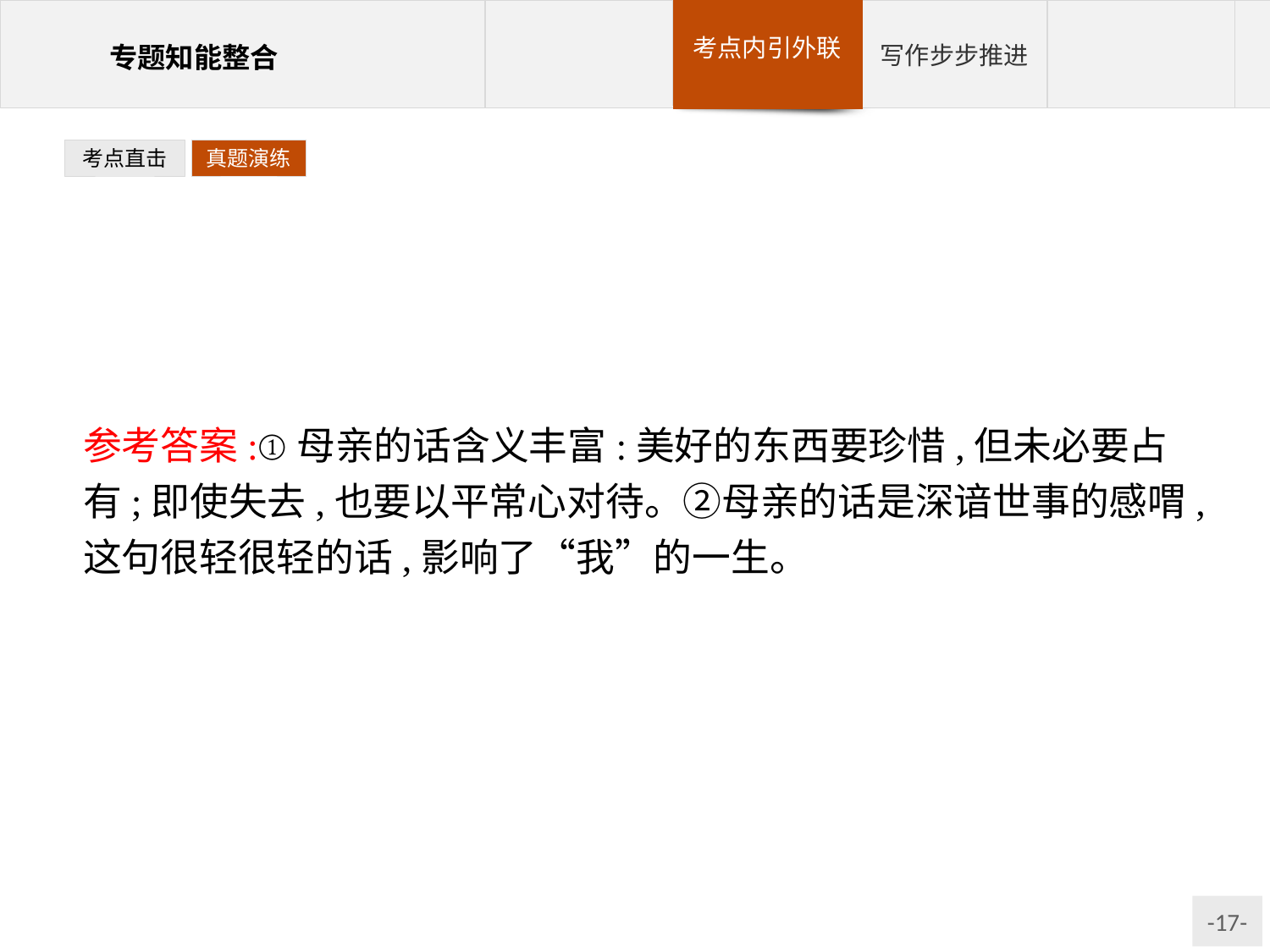

考点直击
真题演练
参考答案:①母亲的话含义丰富:美好的东西要珍惜,但未必要占有;即使失去,也要以平常心对待。②母亲的话是深谙世事的感喟,这句很轻很轻的话,影响了“我”的一生。